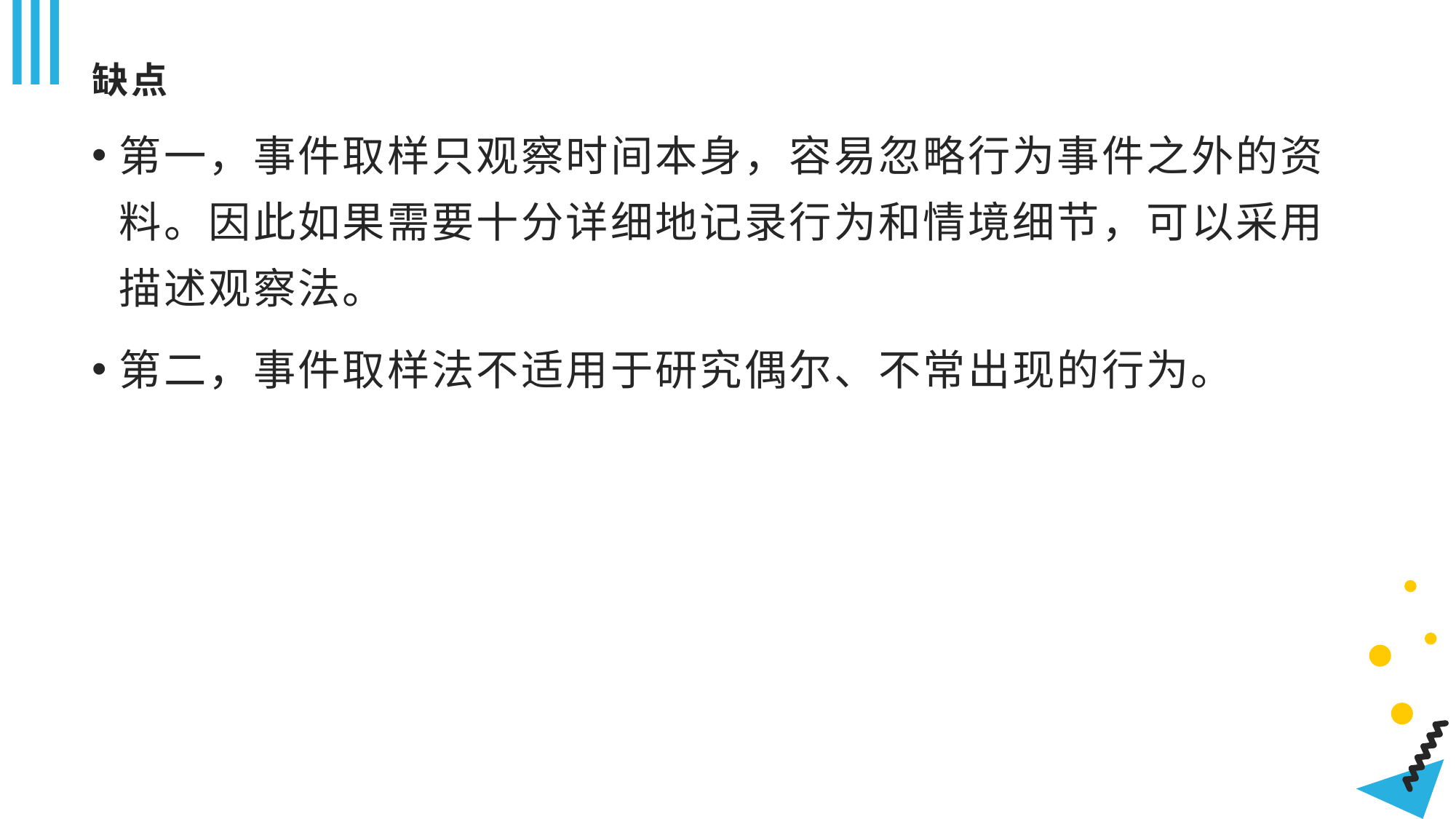

# 缺点
第一，事件取样只观察时间本身，容易忽略行为事件之外的资料。因此如果需要十分详细地记录行为和情境细节，可以采用描述观察法。
第二，事件取样法不适用于研究偶尔、不常出现的行为。